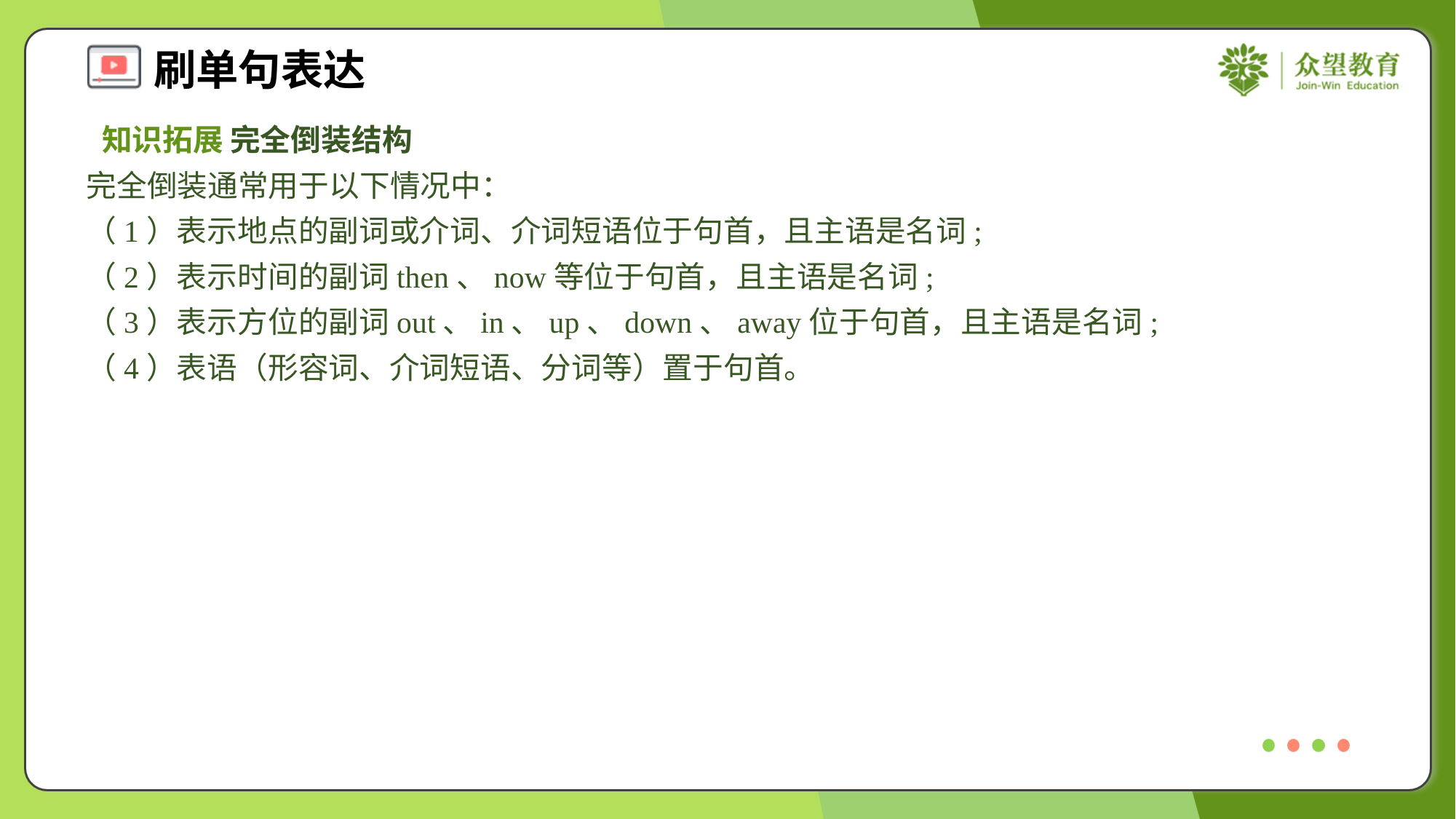

知识拓展 完全倒装结构
完全倒装通常用于以下情况中：
（1）表示地点的副词或介词、介词短语位于句首，且主语是名词;
（2）表示时间的副词then、now等位于句首，且主语是名词;
（3）表示方位的副词out、in、up、down、away位于句首，且主语是名词;
（4）表语（形容词、介词短语、分词等）置于句首。